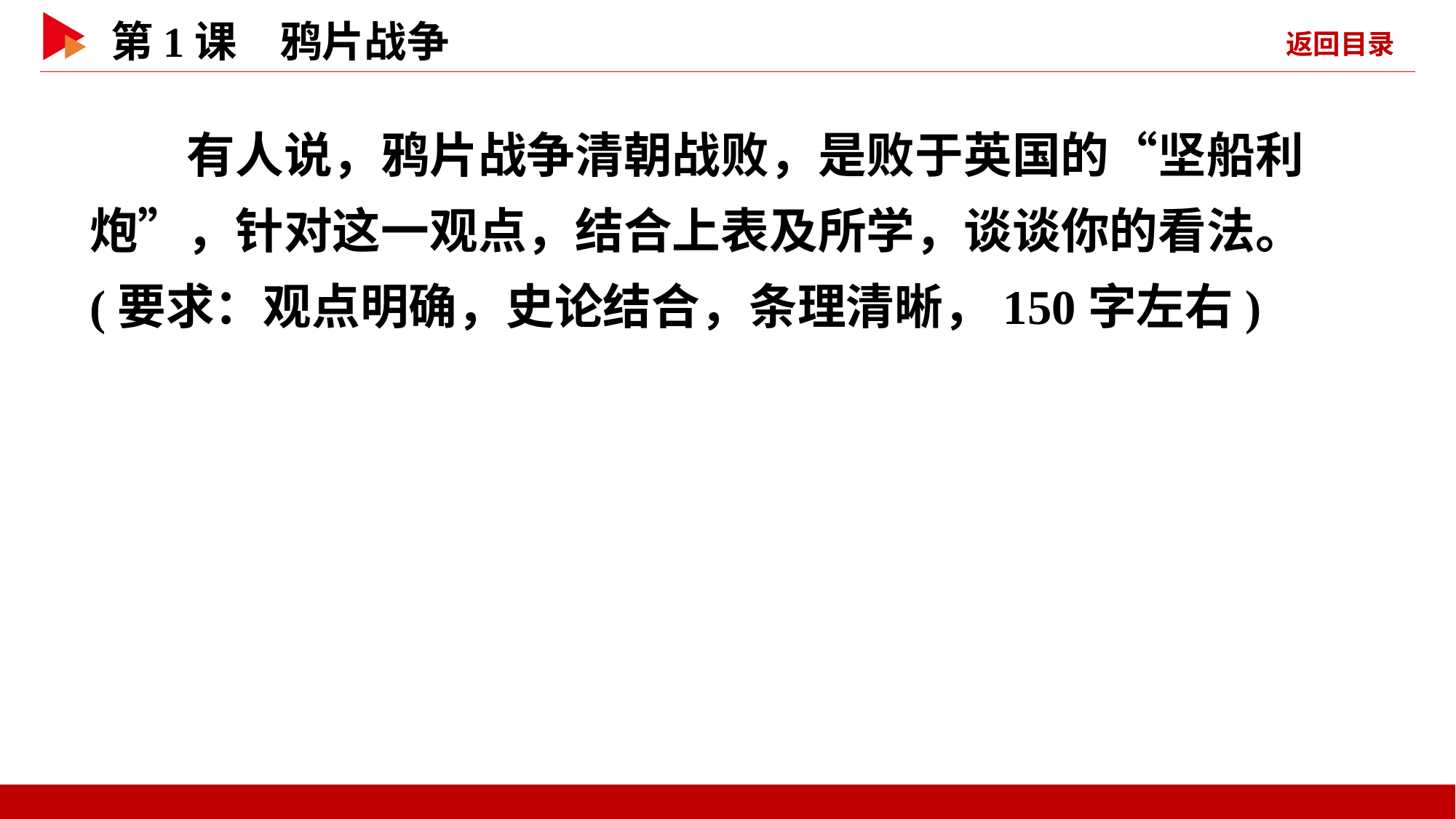

有人说，鸦片战争清朝战败，是败于英国的“坚船利炮”，针对这一观点，结合上表及所学，谈谈你的看法。(要求：观点明确，史论结合，条理清晰，150字左右)